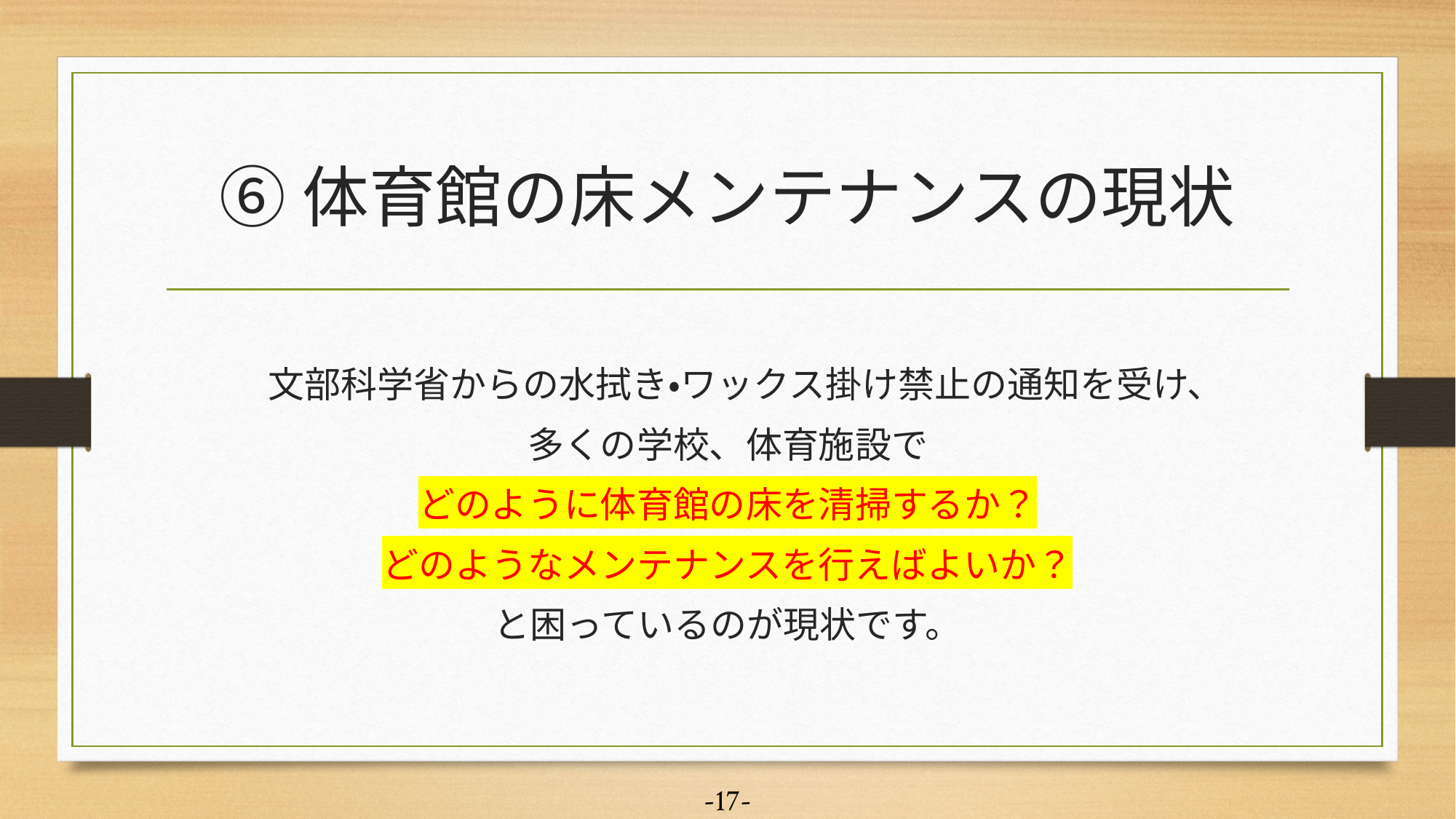

# ⑥体育館の床メンテナンスの現状
　文部科学省からの水拭き・ワックス掛け禁止の通知を受け、
多くの学校、体育施設で
どのように体育館の床を清掃するか？
どのようなメンテナンスを行えばよいか？
と困っているのが現状です。
-17-